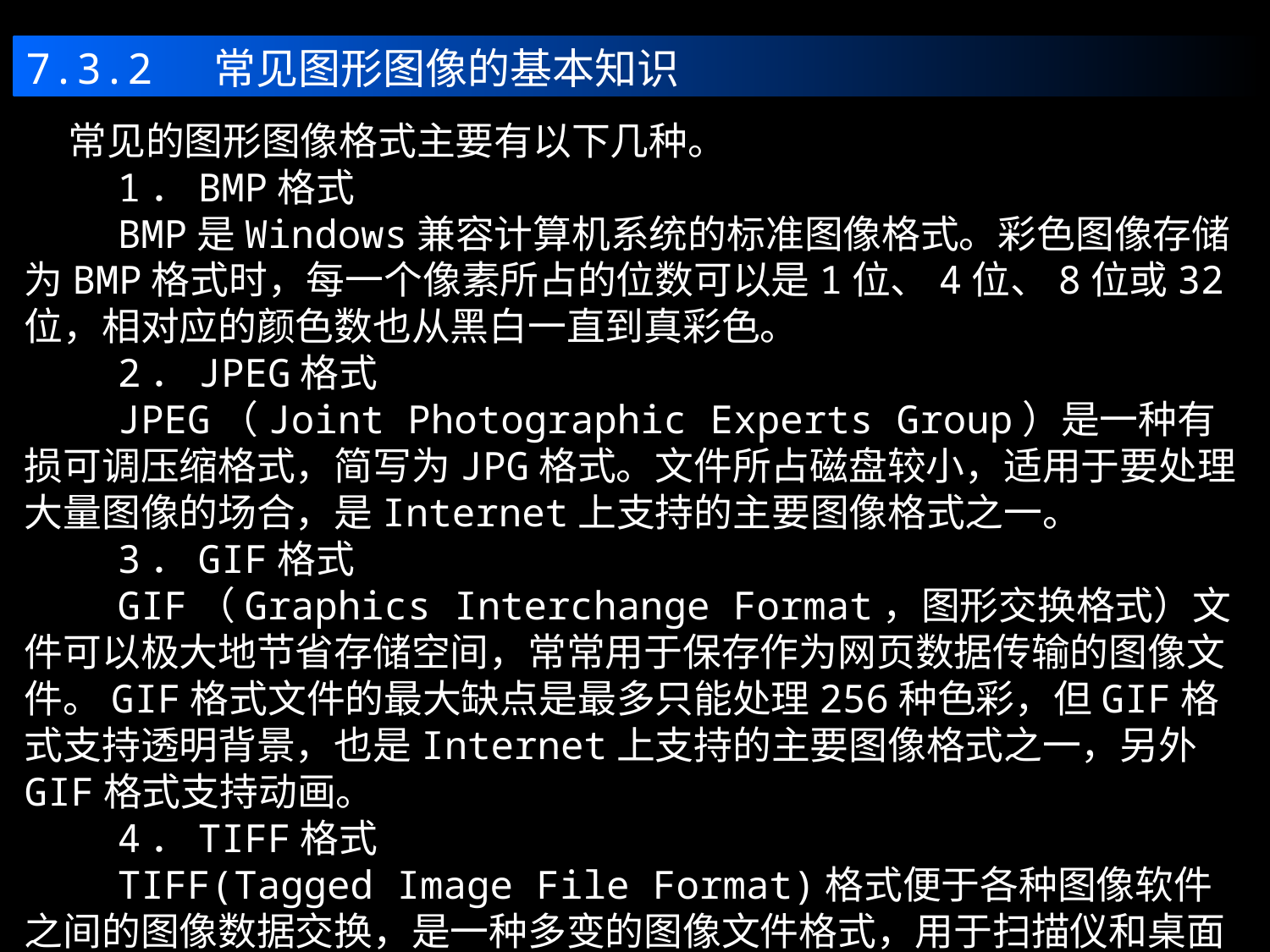

7.3.2  常见图形图像的基本知识
    常见的图形图像格式主要有以下几种。
    1．BMP格式
    BMP是Windows兼容计算机系统的标准图像格式。彩色图像存储为BMP格式时，每一个像素所占的位数可以是1位、4位、8位或32位，相对应的颜色数也从黑白一直到真彩色。
    2．JPEG格式
    JPEG（Joint Photographic Experts Group）是一种有损可调压缩格式，简写为JPG格式。文件所占磁盘较小，适用于要处理大量图像的场合，是Internet上支持的主要图像格式之一。
    3．GIF格式
    GIF（Graphics Interchange Format，图形交换格式）文件可以极大地节省存储空间，常常用于保存作为网页数据传输的图像文件。GIF格式文件的最大缺点是最多只能处理256种色彩，但GIF格式支持透明背景，也是Internet上支持的主要图像格式之一，另外GIF格式支持动画。
    4．TIFF格式
    TIFF(Tagged Image File Format)格式便于各种图像软件之间的图像数据交换，是一种多变的图像文件格式，用于扫描仪和桌面出版物。